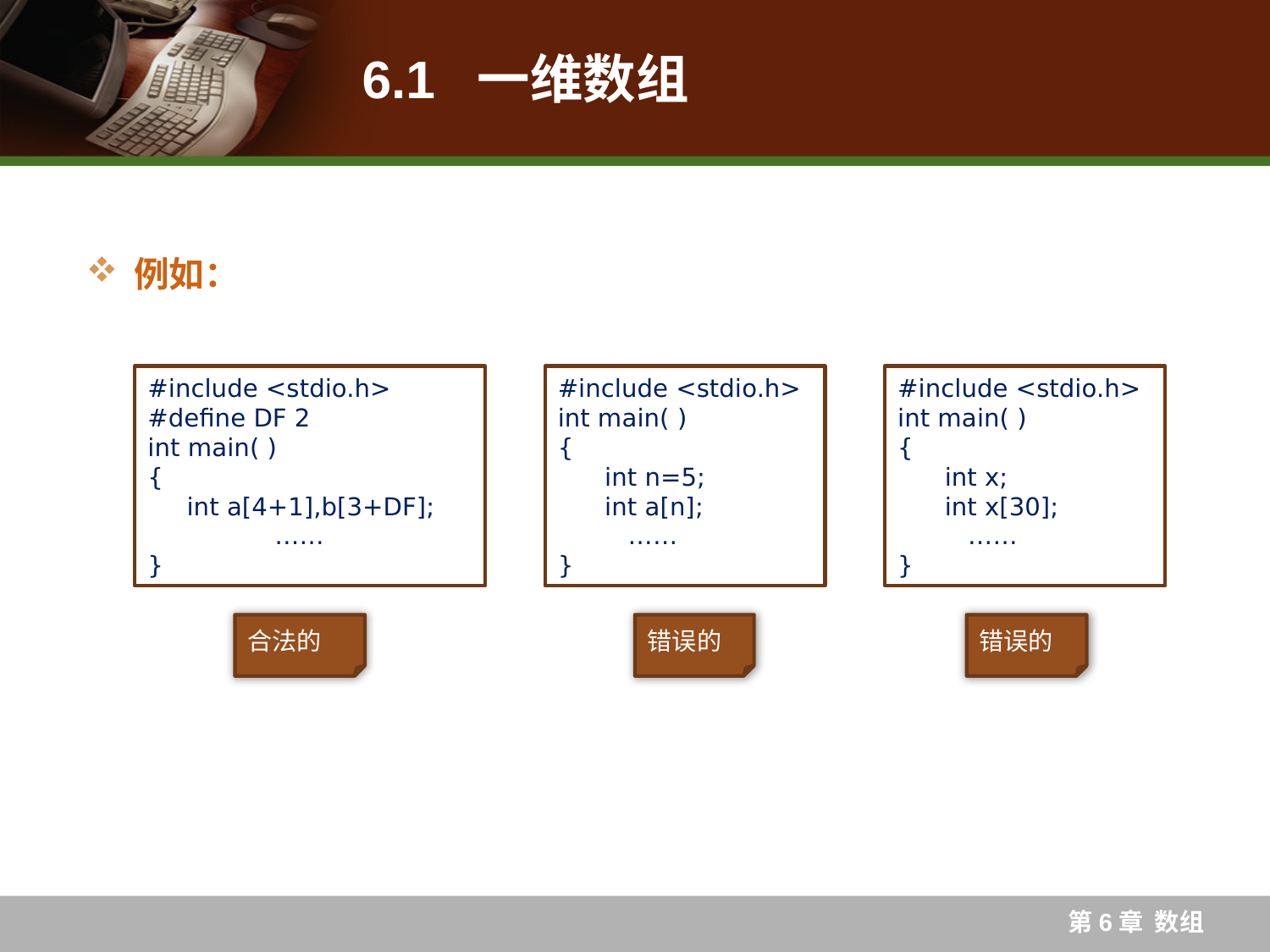

# 6.1  一维数组
例如：
#include <stdio.h>
#define DF 2
int main( )
{
     int a[4+1],b[3+DF];
	……
}
#include <stdio.h>
int main( )
{
      int n=5;
      int a[n];
         ……
}
#include <stdio.h>
int main( )
{
      int x;
      int x[30];
         ……
}
合法的
错误的
错误的
第6章  数组